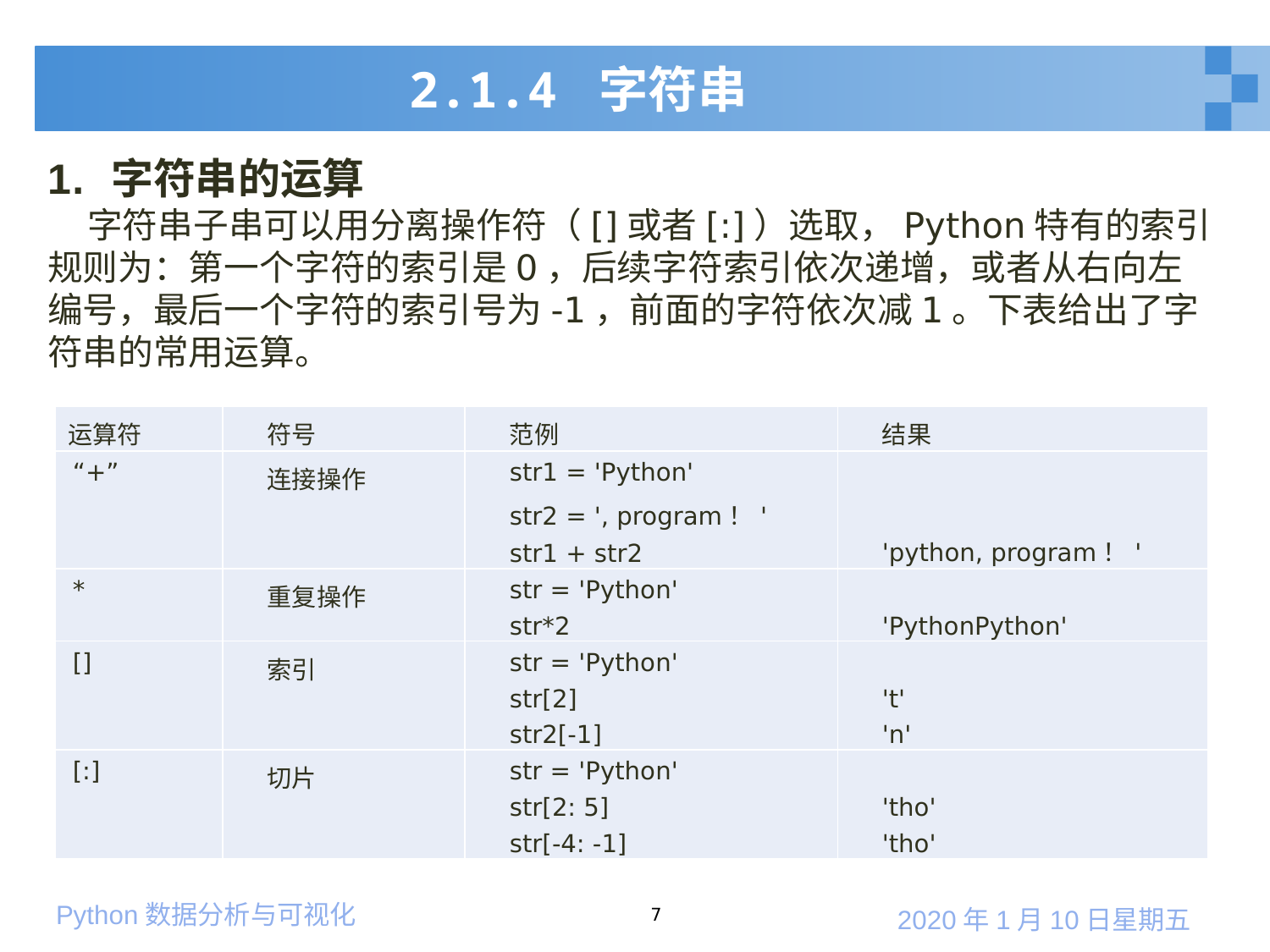

# 2.1.4 字符串
字符串的运算
    字符串子串可以用分离操作符（[]或者[:]）选取，Python特有的索引规则为：第一个字符的索引是0，后续字符索引依次递增，或者从右向左编号，最后一个字符的索引号为-1，前面的字符依次减1。下表给出了字符串的常用运算。
| 运算符 | 符号 | 范例 | 结果 |
| --- | --- | --- | --- |
| “+” | 连接操作 | str1 = 'Python' str2 = ', program！' str1 + str2 | 'python, program！' |
| \* | 重复操作 | str = 'Python' str\*2 | 'PythonPython' |
| [] | 索引 | str = 'Python' str[2] str2[-1] | 't' 'n' |
| [:] | 切片 | str = 'Python' str[2: 5] str[-4: -1] | 'tho' 'tho' |
7
2020年1月10日星期五